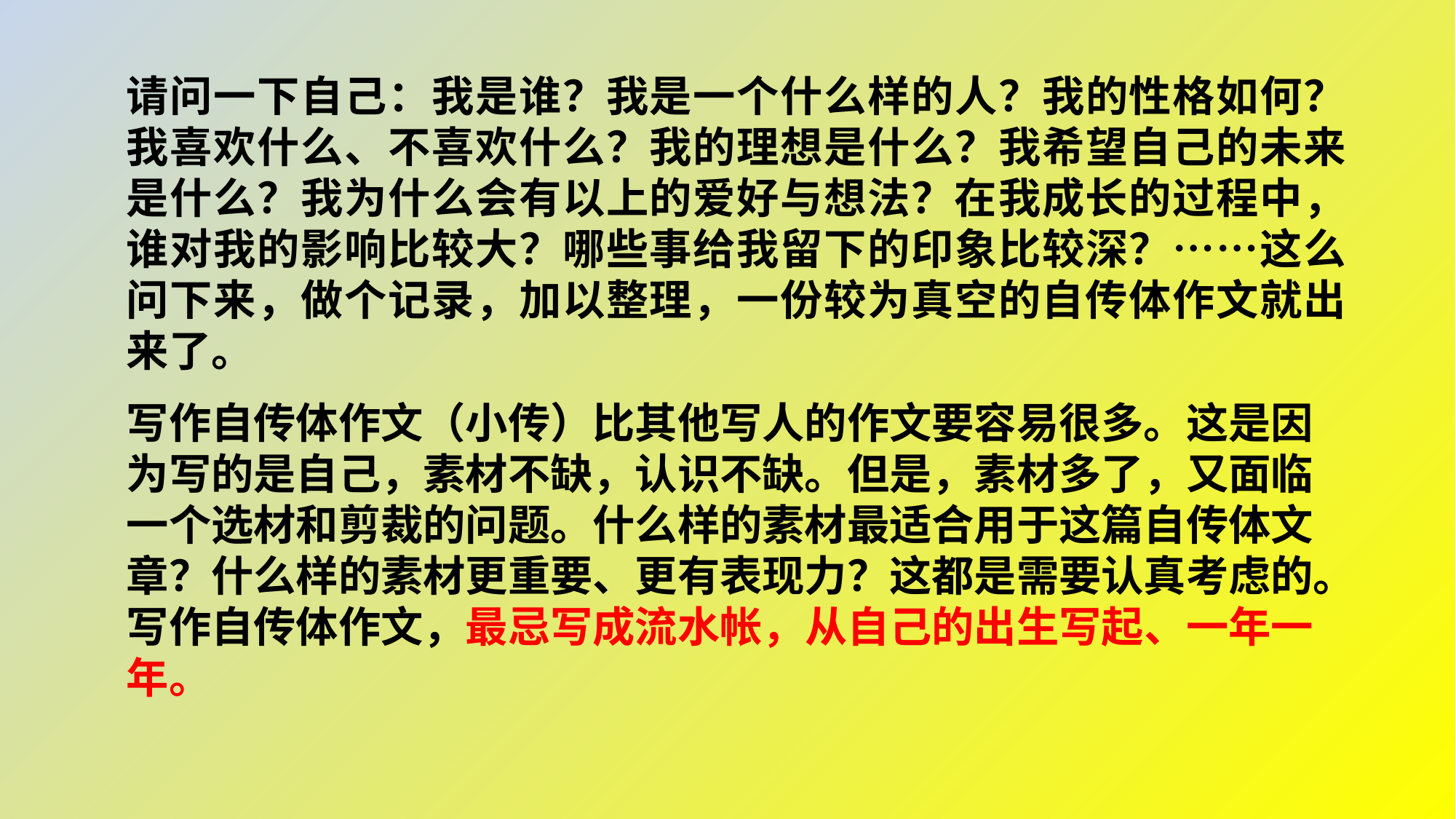

请问一下自己：我是谁？我是一个什么样的人？我的性格如何？我喜欢什么、不喜欢什么？我的理想是什么？我希望自己的未来是什么？我为什么会有以上的爱好与想法？在我成长的过程中，谁对我的影响比较大？哪些事给我留下的印象比较深？……这么问下来，做个记录，加以整理，一份较为真空的自传体作文就出来了。
写作自传体作文（小传）比其他写人的作文要容易很多。这是因为写的是自己，素材不缺，认识不缺。但是，素材多了，又面临一个选材和剪裁的问题。什么样的素材最适合用于这篇自传体文章？什么样的素材更重要、更有表现力？这都是需要认真考虑的。写作自传体作文，最忌写成流水帐，从自己的出生写起、一年一年。